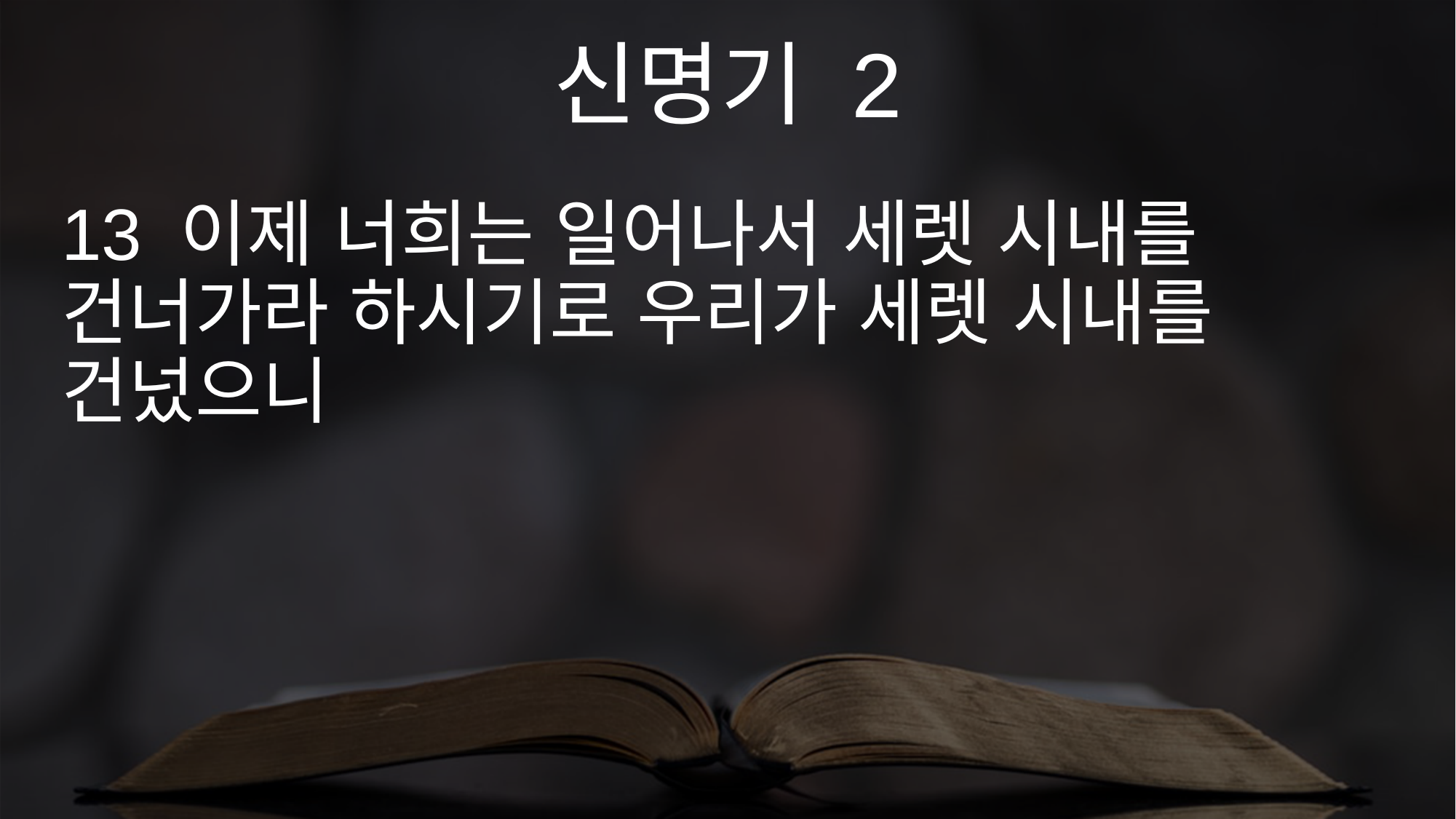

신명기 2
13 이제 너희는 일어나서 세렛 시내를 건너가라 하시기로 우리가 세렛 시내를 건넜으니